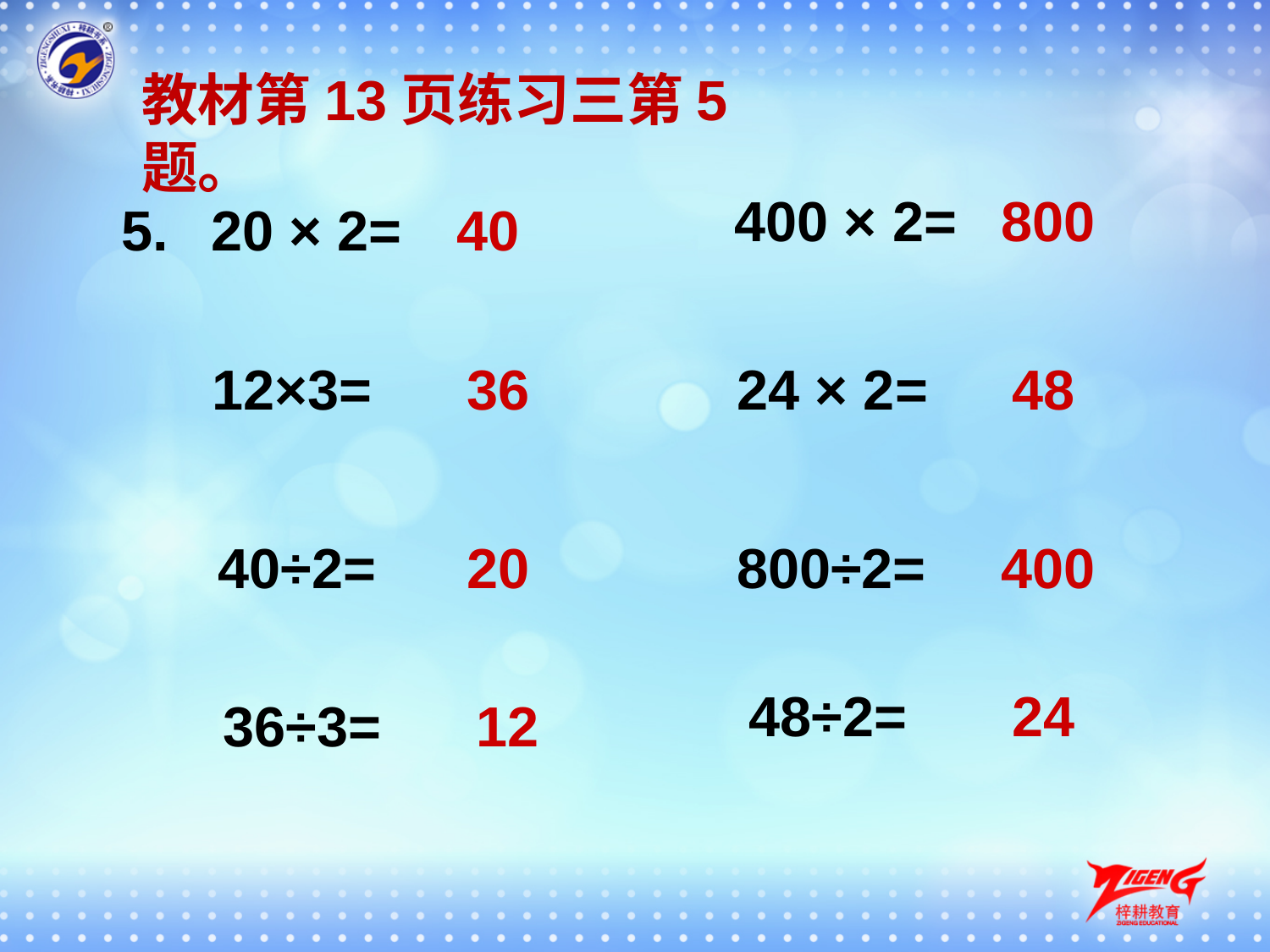

教材第13页练习三第5题。
400 × 2=
800
5.
20 × 2=
40
12×3=
36
24 × 2=
48
 40÷2=
20
800÷2=
400
48÷2=
24
  36÷3=
12